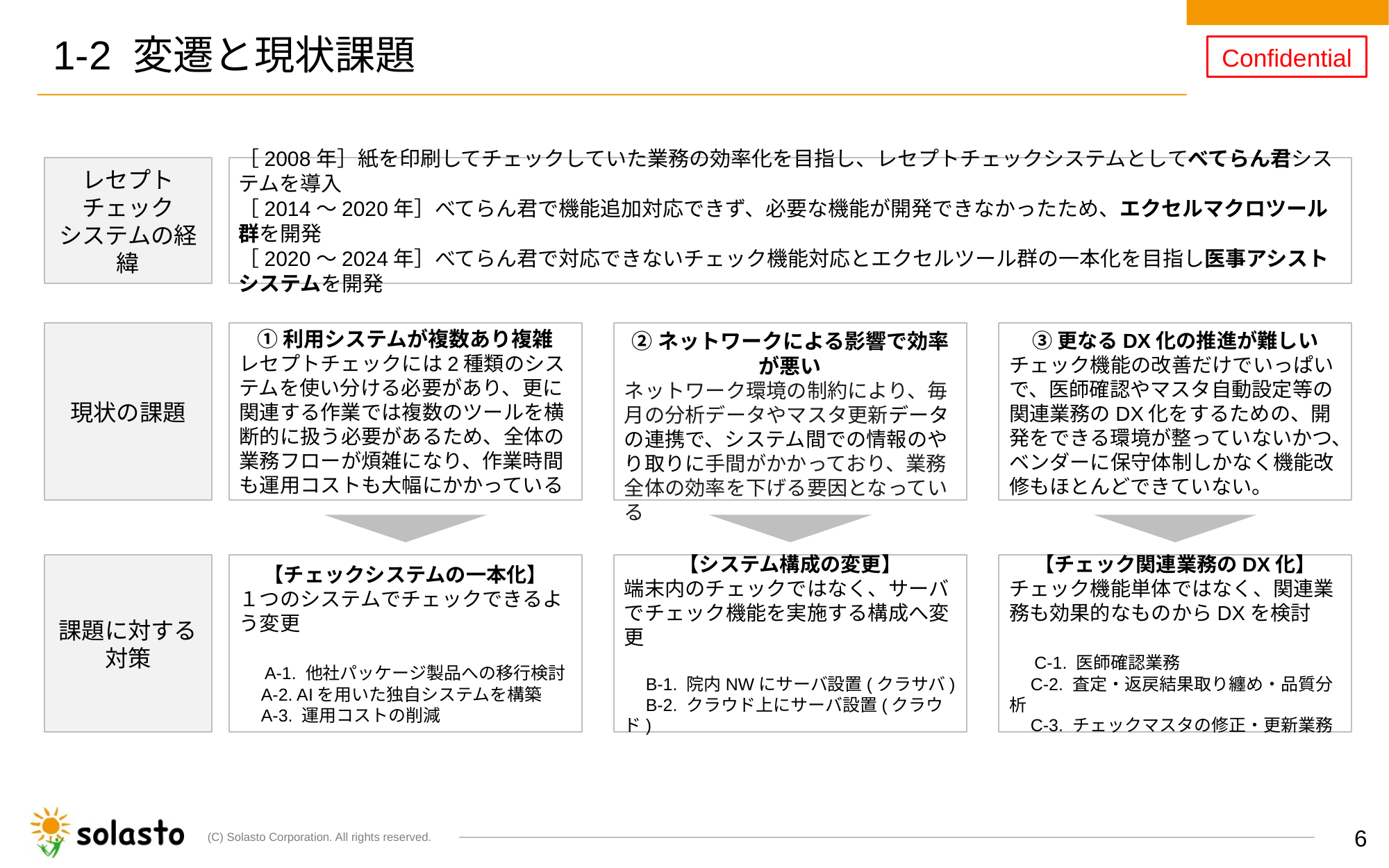

# 1-2 変遷と現状課題
レセプトチェック
システムの経緯
［2008年］紙を印刷してチェックしていた業務の効率化を目指し、レセプトチェックシステムとしてべてらん君システムを導入
［2014～2020年］べてらん君で機能追加対応できず、必要な機能が開発できなかったため、エクセルマクロツール群を開発
［2020～2024年］べてらん君で対応できないチェック機能対応とエクセルツール群の一本化を目指し医事アシストシステムを開発
現状の課題
①利用システムが複数あり複雑
レセプトチェックには2種類のシステムを使い分ける必要があり、更に関連する作業では複数のツールを横断的に扱う必要があるため、全体の業務フローが煩雑になり、作業時間も運用コストも大幅にかかっている
②ネットワークによる影響で効率が悪い
ネットワーク環境の制約により、毎月の分析データやマスタ更新データの連携で、システム間での情報のやり取りに手間がかかっており、業務全体の効率を下げる要因となっている
③更なるDX化の推進が難しい
チェック機能の改善だけでいっぱいで、医師確認やマスタ自動設定等の関連業務のDX化をするための、開発をできる環境が整っていないかつ、ベンダーに保守体制しかなく機能改修もほとんどできていない。

【チェックシステムの一本化】
１つのシステムでチェックできるよう変更

　A-1. 他社パッケージ製品への移行検討
　A-2. AIを用いた独自システムを構築
　A-3. 運用コストの削減
【システム構成の変更】
端末内のチェックではなく、サーバでチェック機能を実施する構成へ変更

　B-1. 院内NWにサーバ設置(クラサバ)
　B-2. クラウド上にサーバ設置(クラウド)
【チェック関連業務のDX化】
チェック機能単体ではなく、関連業務も効果的なものからDXを検討

　C-1. 医師確認業務
　C-2. 査定・返戻結果取り纏め・品質分析
　C-3. チェックマスタの修正・更新業務
課題に対する
対策